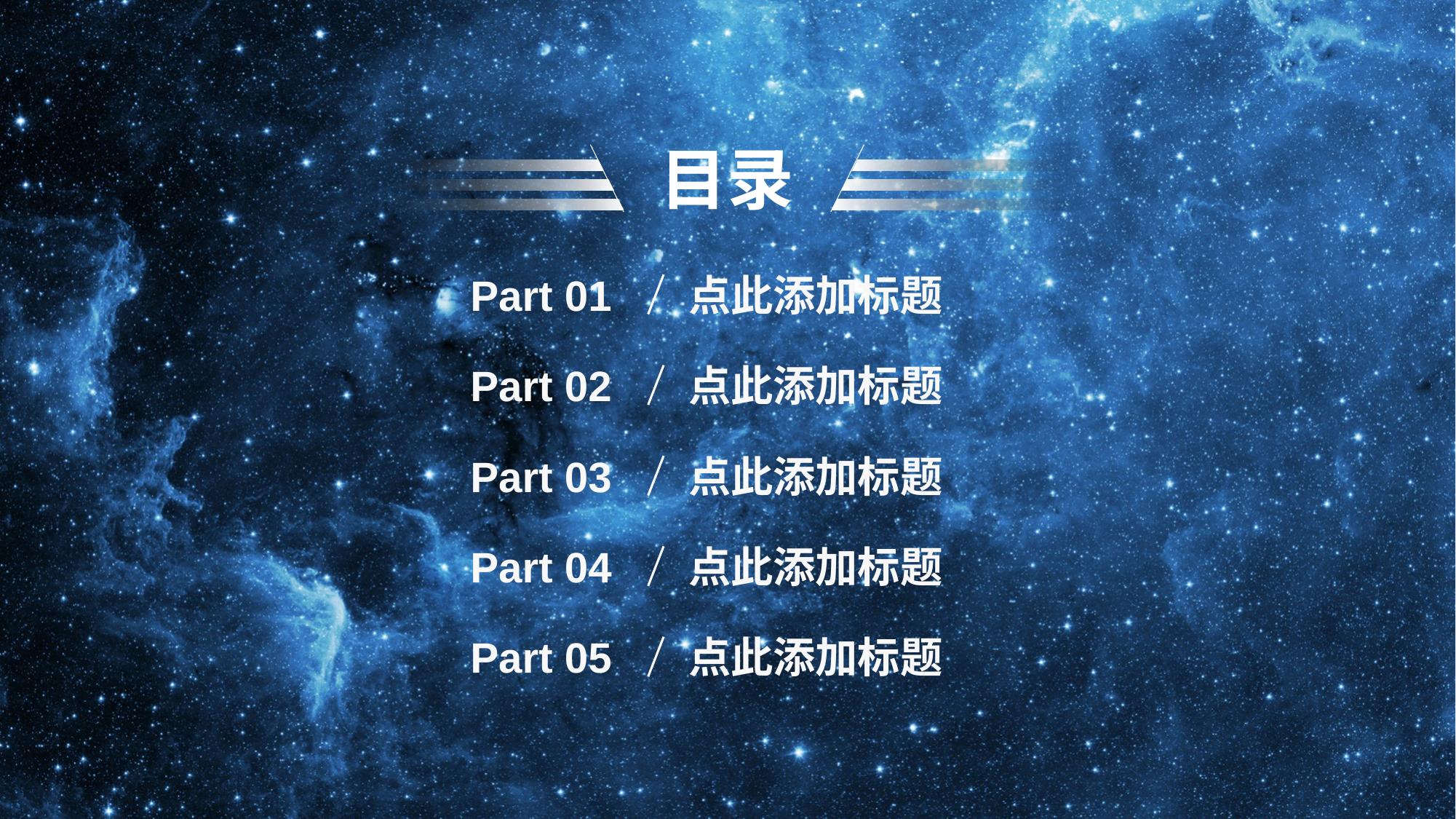

目录

Part 01
点此添加标题
Part 02
点此添加标题
Part 03
点此添加标题
Part 04
点此添加标题
Part 05
点此添加标题